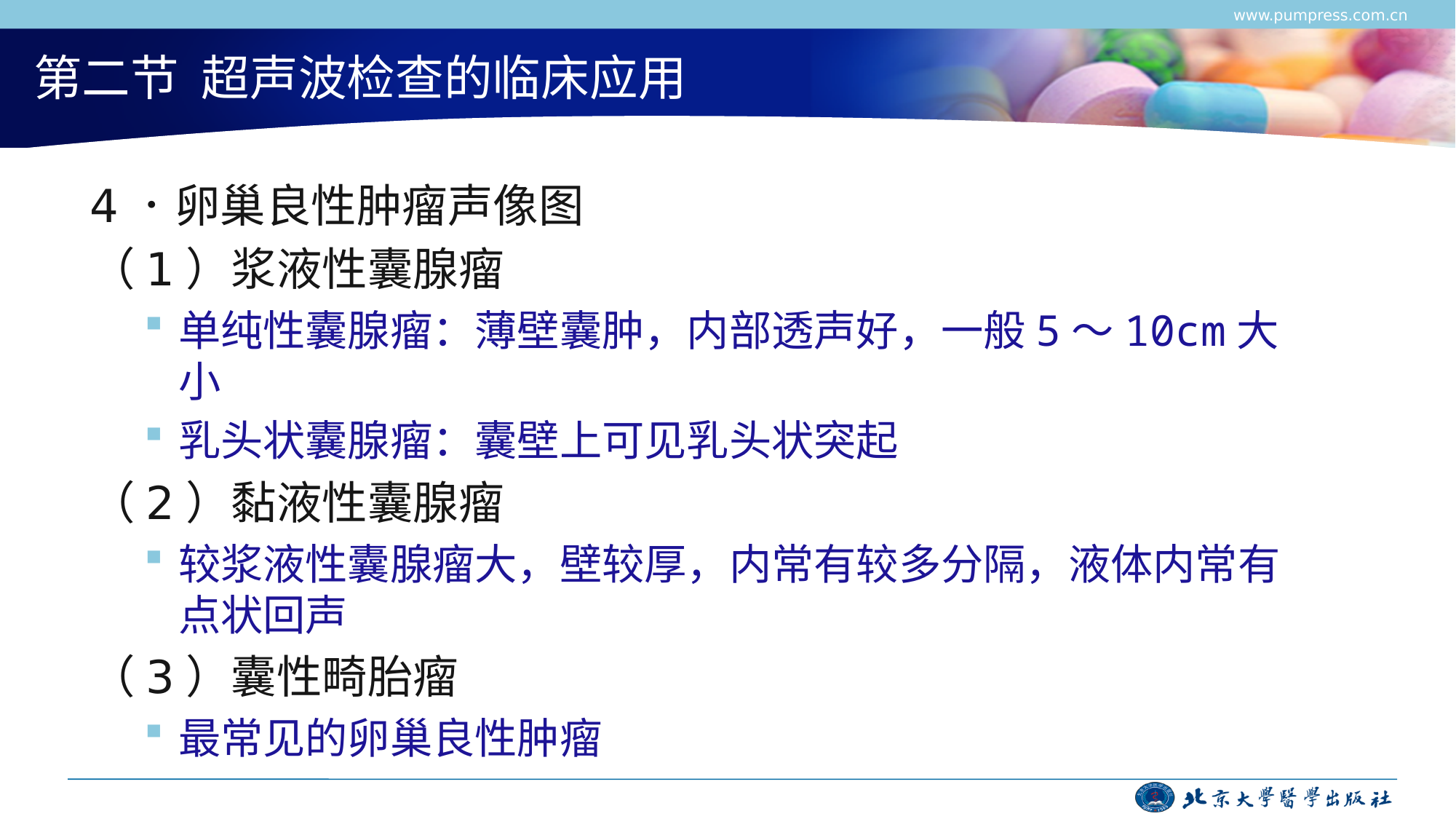

www.pumpress.com.cn
# 第二节  超声波检查的临床应用
4．卵巢良性肿瘤声像图
（1）浆液性囊腺瘤
单纯性囊腺瘤：薄壁囊肿，内部透声好，一般5～10cm大小
乳头状囊腺瘤：囊壁上可见乳头状突起
（2）黏液性囊腺瘤
较浆液性囊腺瘤大，壁较厚，内常有较多分隔，液体内常有点状回声
（3）囊性畸胎瘤
最常见的卵巢良性肿瘤